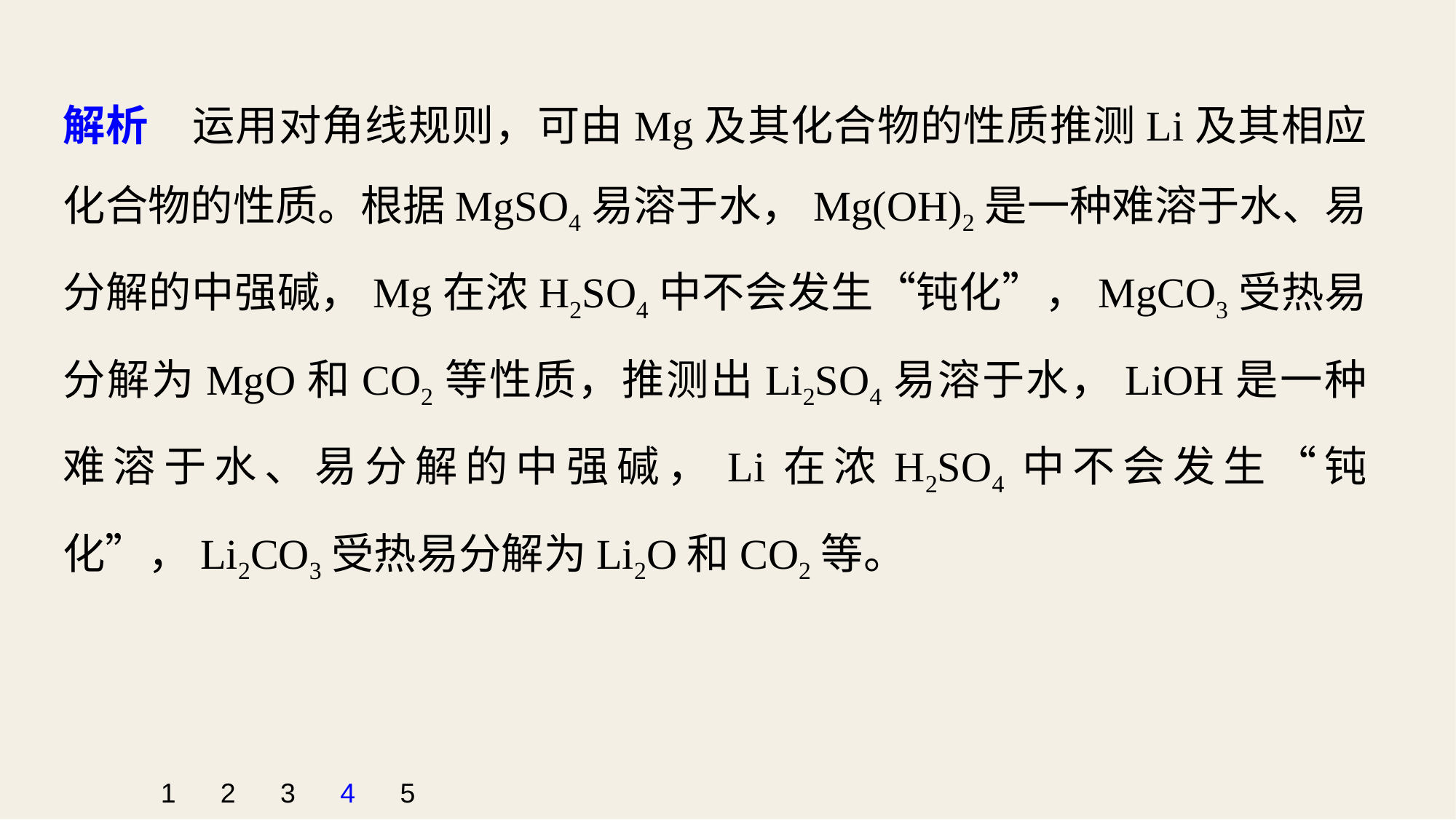

解析　运用对角线规则，可由Mg及其化合物的性质推测Li及其相应化合物的性质。根据MgSO4易溶于水，Mg(OH)2是一种难溶于水、易分解的中强碱，Mg在浓H2SO4中不会发生“钝化”，MgCO3受热易分解为MgO和CO2等性质，推测出Li2SO4易溶于水，LiOH是一种难溶于水、易分解的中强碱，Li在浓H2SO4中不会发生“钝化”，Li2CO3受热易分解为Li2O和CO2等。
1
2
3
4
5